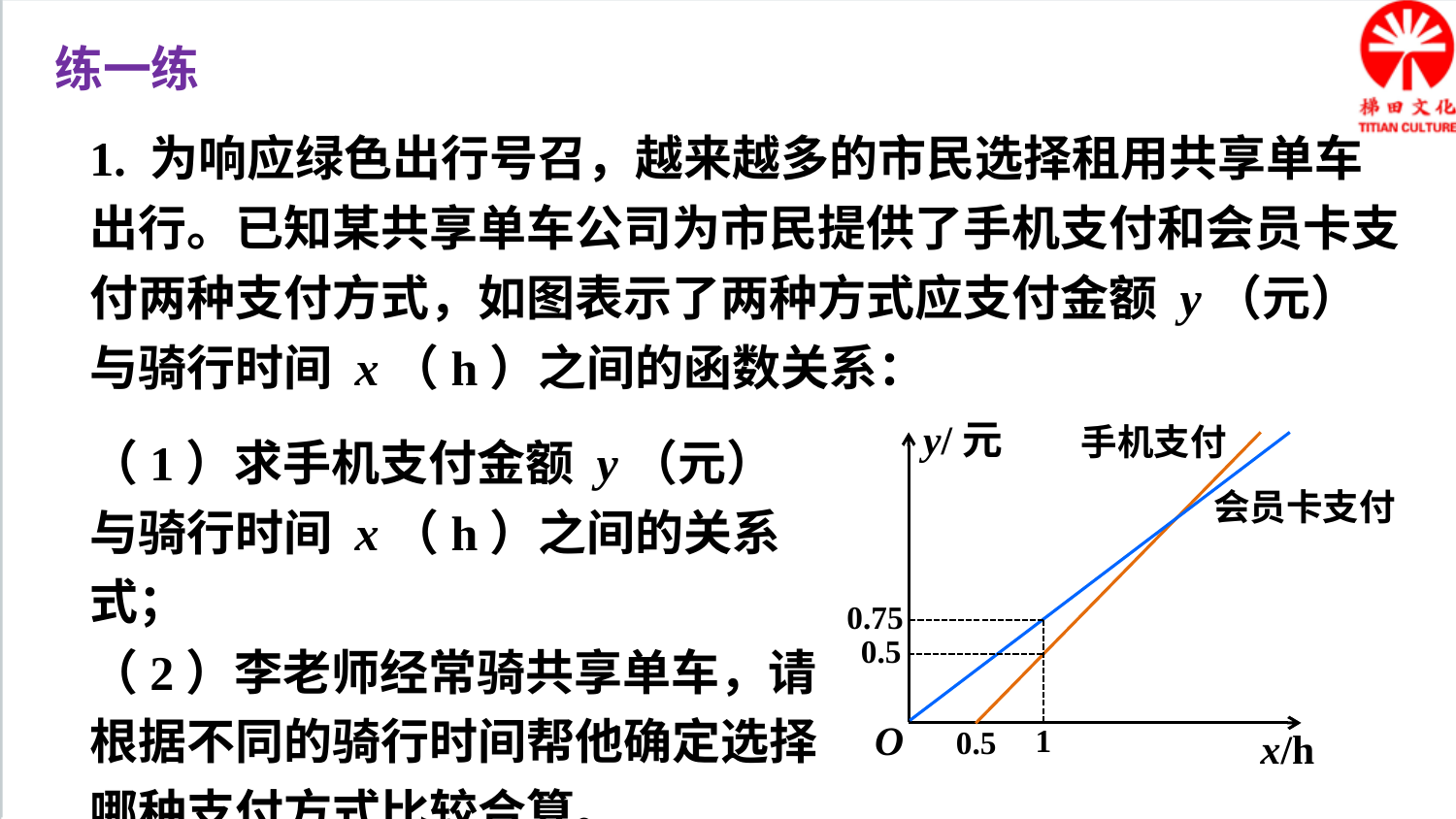

练一练
1. 为响应绿色出行号召，越来越多的市民选择租用共享单车出行。已知某共享单车公司为市民提供了手机支付和会员卡支付两种支付方式，如图表示了两种方式应支付金额 y（元）与骑行时间 x（h）之间的函数关系：
y/元
手机支付
会员卡支付
O
x/h
0.75
0.5
1
0.5
（1）求手机支付金额 y（元）与骑行时间 x（h）之间的关系式；
（2）李老师经常骑共享单车，请根据不同的骑行时间帮他确定选择哪种支付方式比较合算。